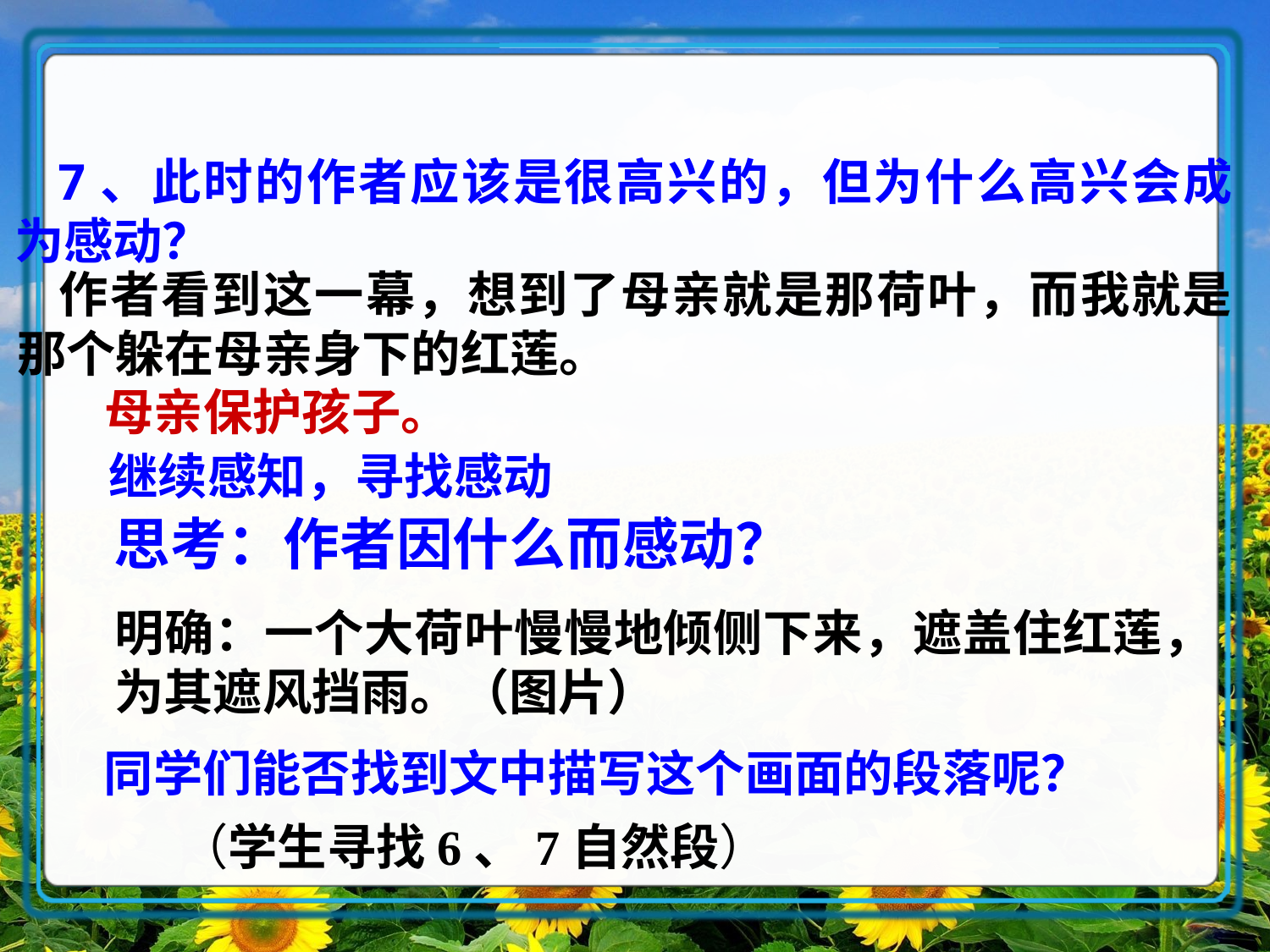

7、此时的作者应该是很高兴的，但为什么高兴会成为感动？
作者看到这一幕，想到了母亲就是那荷叶，而我就是那个躲在母亲身下的红莲。
   母亲保护孩子。
继续感知，寻找感动
思考：作者因什么而感动？
明确：一个大荷叶慢慢地倾侧下来，遮盖住红莲，为其遮风挡雨。（图片）
同学们能否找到文中描写这个画面的段落呢？
（学生寻找6、7自然段）